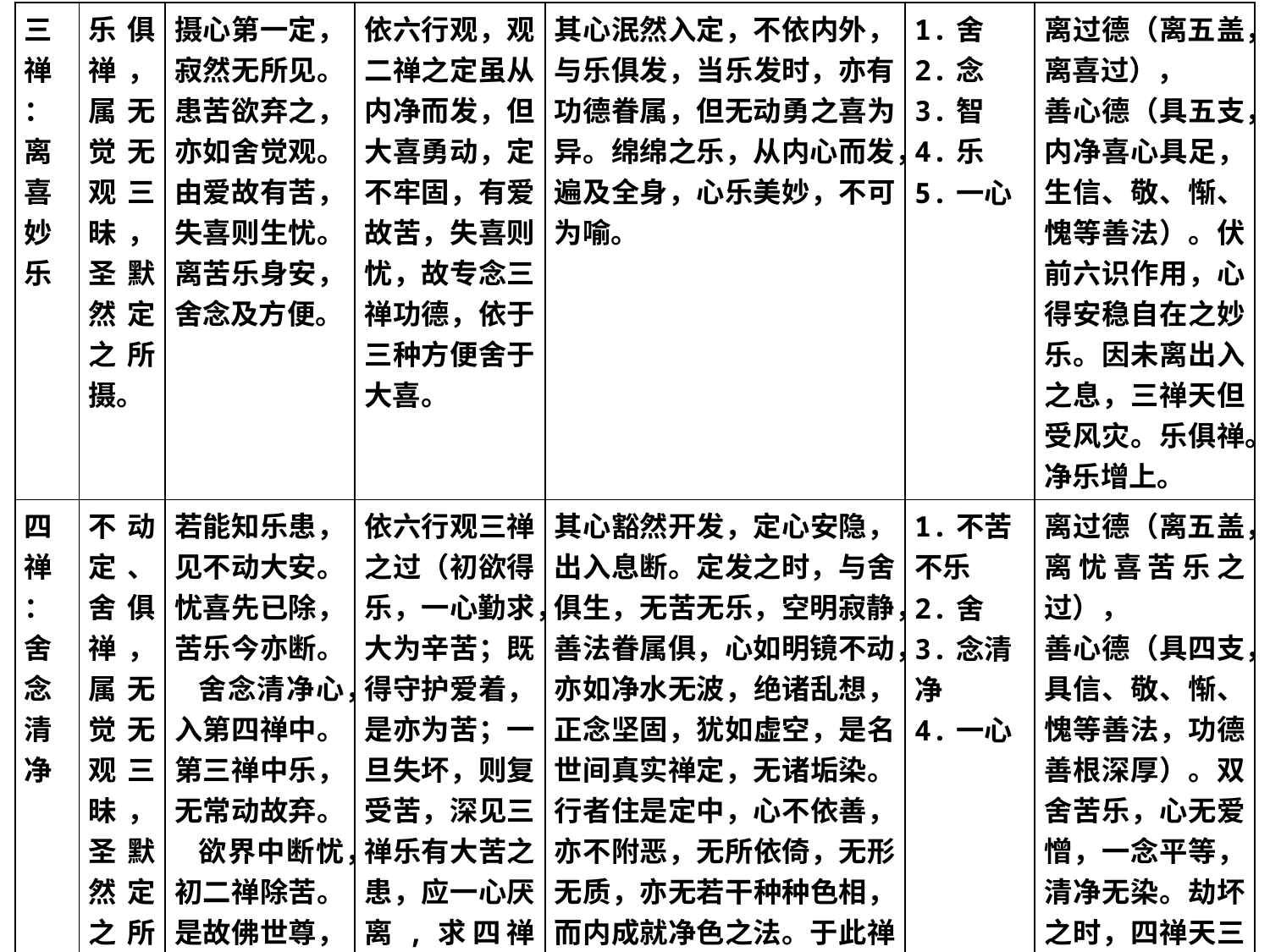

| 三禅 ：离喜妙乐 | 乐俱禅，属无觉无观三昧，圣默然定之所摄。 | 摄心第一定，寂然无所见。患苦欲弃之，亦如舍觉观。由爱故有苦，失喜则生忧。 离苦乐身安，舍念及方便。 | 依六行观，观二禅之定虽从内净而发，但大喜勇动，定不牢固，有爱故苦，失喜则忧，故专念三禅功德，依于三种方便舍于大喜。 | 其心泯然入定，不依内外，与乐俱发，当乐发时，亦有功德眷属，但无动勇之喜为异。绵绵之乐，从内心而发，遍及全身，心乐美妙，不可为喻。 | 1.舍 2.念 3.智 4.乐 5.一心 | 离过德（离五盖，离喜过）， 善心德（具五支，内净喜心具足，生信、敬、惭、愧等善法）。伏前六识作用，心得安稳自在之妙乐。因未离出入之息，三禅天但受风灾。乐俱禅。 净乐增上。 |
| --- | --- | --- | --- | --- | --- | --- |
| 四禅 ：舍念清净 | 不动定、舍俱禅，属无觉无观三昧，圣默然定之所摄。 | 若能知乐患，见不动大安。 忧喜先已除，苦乐今亦断。 舍念清净心，入第四禅中。 第三禅中乐，无常动故弃。 欲界中断忧，初二禅除苦。 是故佛世尊，第四禅中说。 先已断忧苦，今则除苦乐。 | 依六行观三禅之过（初欲得乐，一心勤求，大为辛苦；既得守护爱着，是亦为苦；一旦失坏，则复受苦，深见三禅乐有大苦之患，应一心厌离,求四禅不动定），依三方便而舍乐，入不动定。 | 其心豁然开发，定心安隐，出入息断。定发之时，与舍俱生，无苦无乐，空明寂静，善法眷属俱，心如明镜不动，亦如净水无波，绝诸乱想，正念坚固，犹如虚空，是名世间真实禅定，无诸垢染。行者住是定中，心不依善，亦不附恶，无所依倚，无形无质，亦无若干种种色相，而内成就净色之法。于此禅中，若欲转缘学一切事，随意成就，一切神通变化，霔雨说法，莫不从此定出。 | 1.不苦 不乐 2.舍 3.念清 净 4.一心 | 离过德（离五盖，离忧喜苦乐之过）， 善心德（具四支，具信、敬、惭、愧等善法，功德善根深厚）。双舍苦乐，心无爱憎，一念平等，清净无染。劫坏之时，四禅天三灾不及。舍俱禅。净福增上、舍定增上。 |